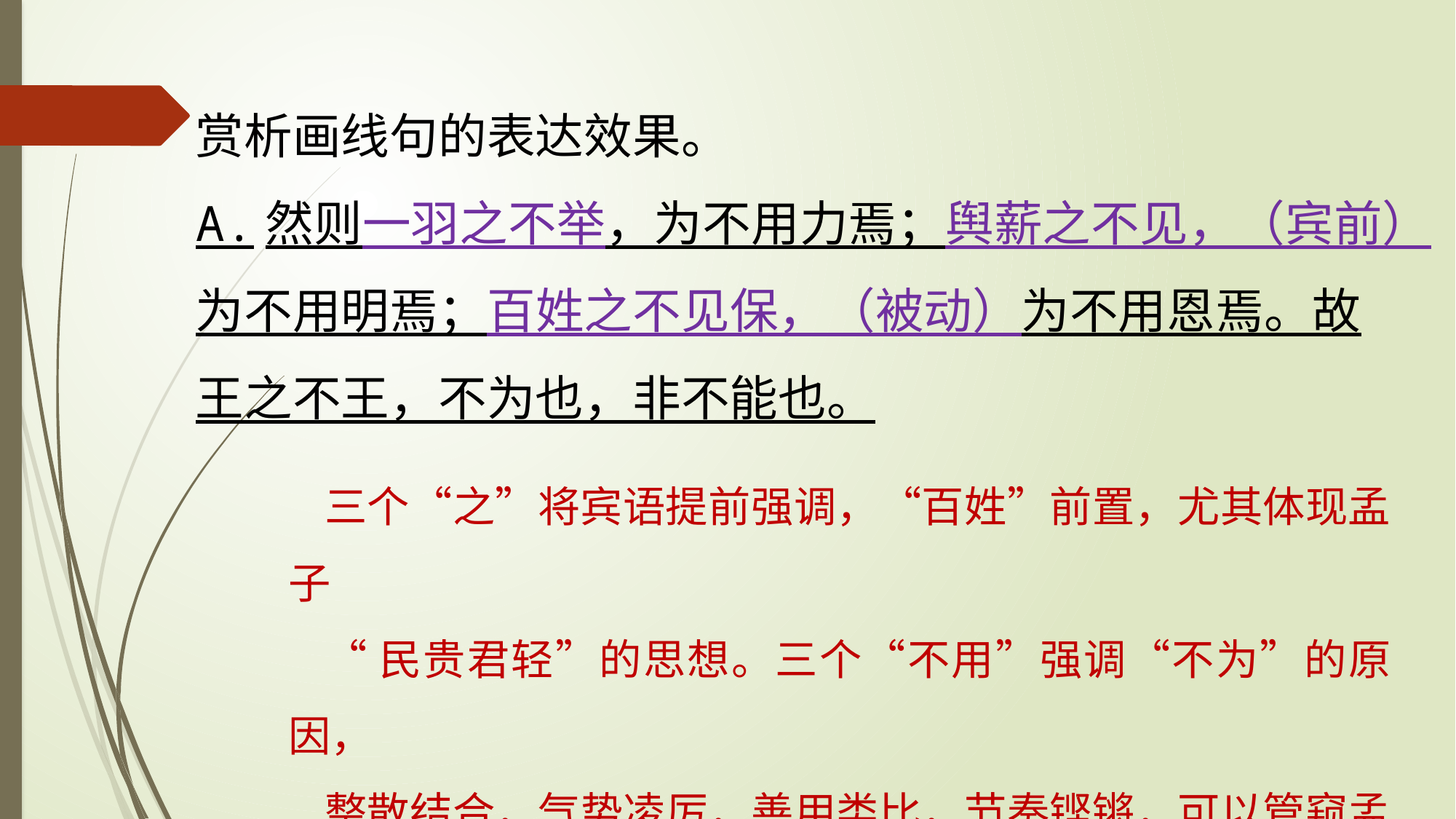

赏析画线句的表达效果。
A.然则一羽之不举，为不用力焉；舆薪之不见，（宾前）
为不用明焉；百姓之不见保，（被动）为不用恩焉。故
王之不王，不为也，非不能也。
三个“之”将宾语提前强调，“百姓”前置，尤其体现孟子
“民贵君轻”的思想。三个“不用”强调“不为”的原因，
整散结合，气势凌厉，善用类比，节奏铿锵，可以管窥孟子
散文的力量与气势。